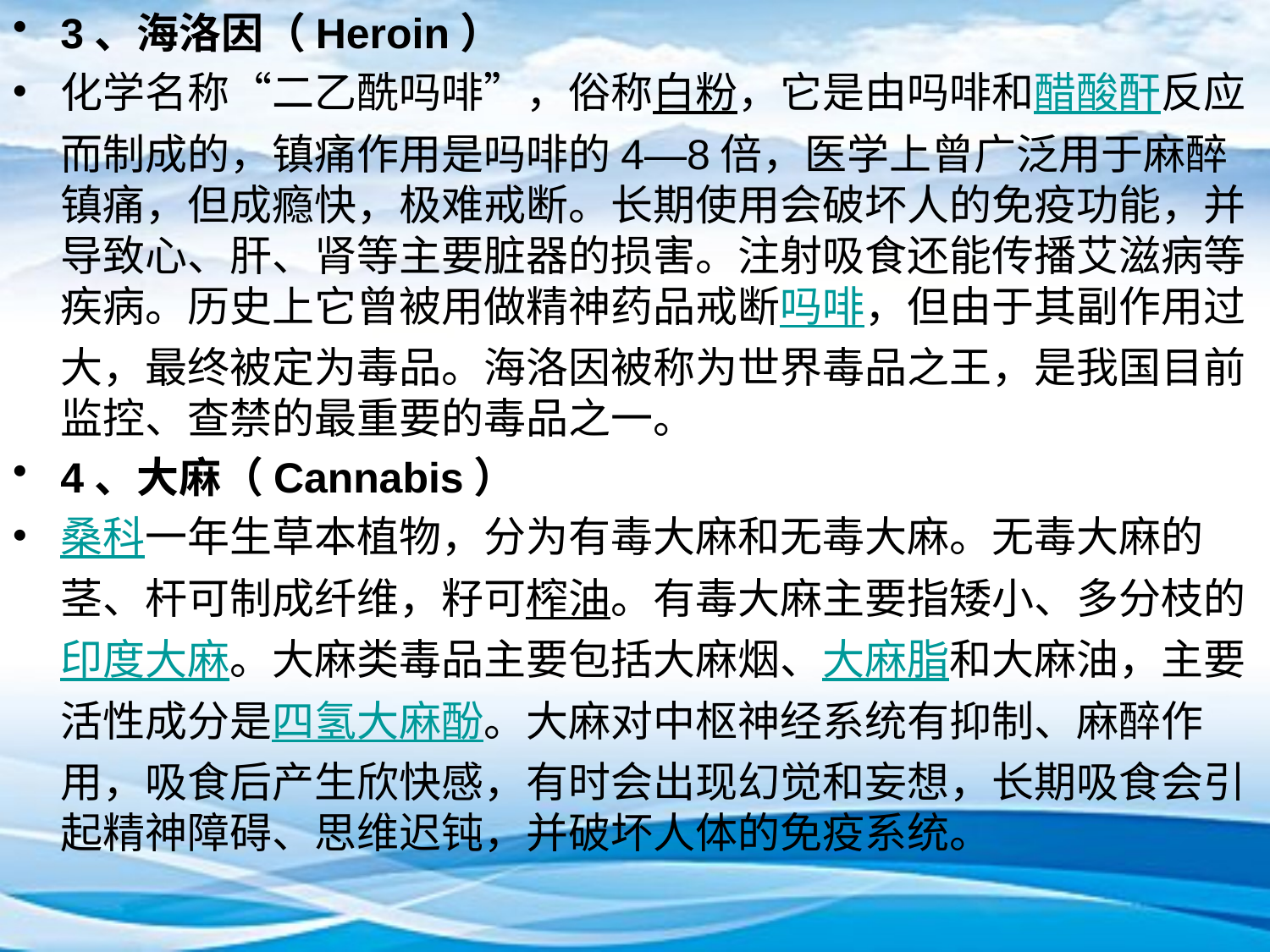

3、海洛因（Heroin）
化学名称“二乙酰吗啡”，俗称白粉，它是由吗啡和醋酸酐反应而制成的，镇痛作用是吗啡的4—8倍，医学上曾广泛用于麻醉镇痛，但成瘾快，极难戒断。长期使用会破坏人的免疫功能，并导致心、肝、肾等主要脏器的损害。注射吸食还能传播艾滋病等疾病。历史上它曾被用做精神药品戒断吗啡，但由于其副作用过大，最终被定为毒品。海洛因被称为世界毒品之王，是我国目前监控、查禁的最重要的毒品之一。
4、大麻（Cannabis）
桑科一年生草本植物，分为有毒大麻和无毒大麻。无毒大麻的茎、杆可制成纤维，籽可榨油。有毒大麻主要指矮小、多分枝的印度大麻。大麻类毒品主要包括大麻烟、大麻脂和大麻油，主要活性成分是四氢大麻酚。大麻对中枢神经系统有抑制、麻醉作用，吸食后产生欣快感，有时会出现幻觉和妄想，长期吸食会引起精神障碍、思维迟钝，并破坏人体的免疫系统。